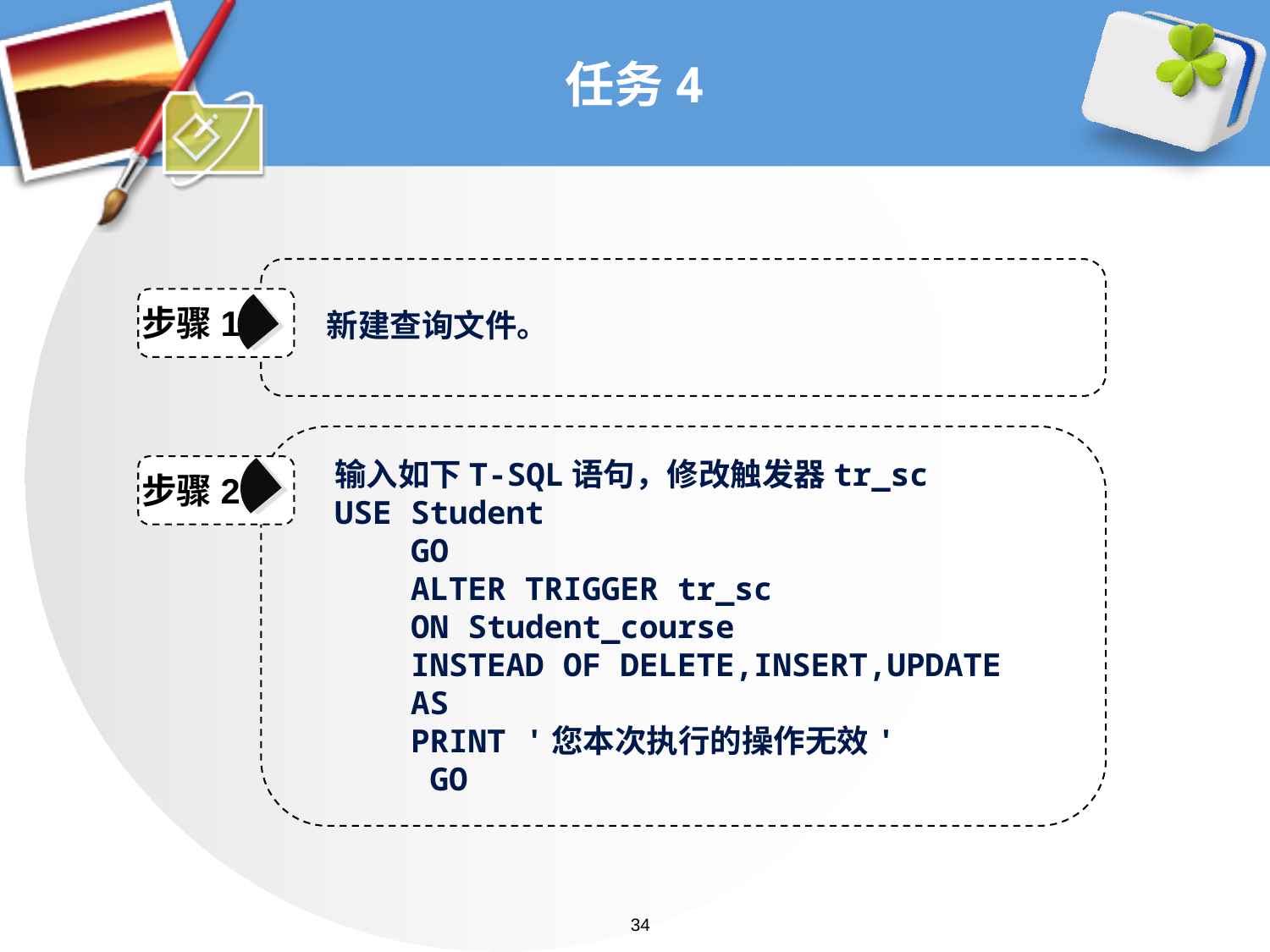

# 任务4

步骤1
新建查询文件。

输入如下T-SQL语句，修改触发器tr_sc
USE Student
    GO
    ALTER TRIGGER tr_sc
    ON Student_course
    INSTEAD OF DELETE,INSERT,UPDATE
    AS
    PRINT '您本次执行的操作无效'
     GO

步骤2

34